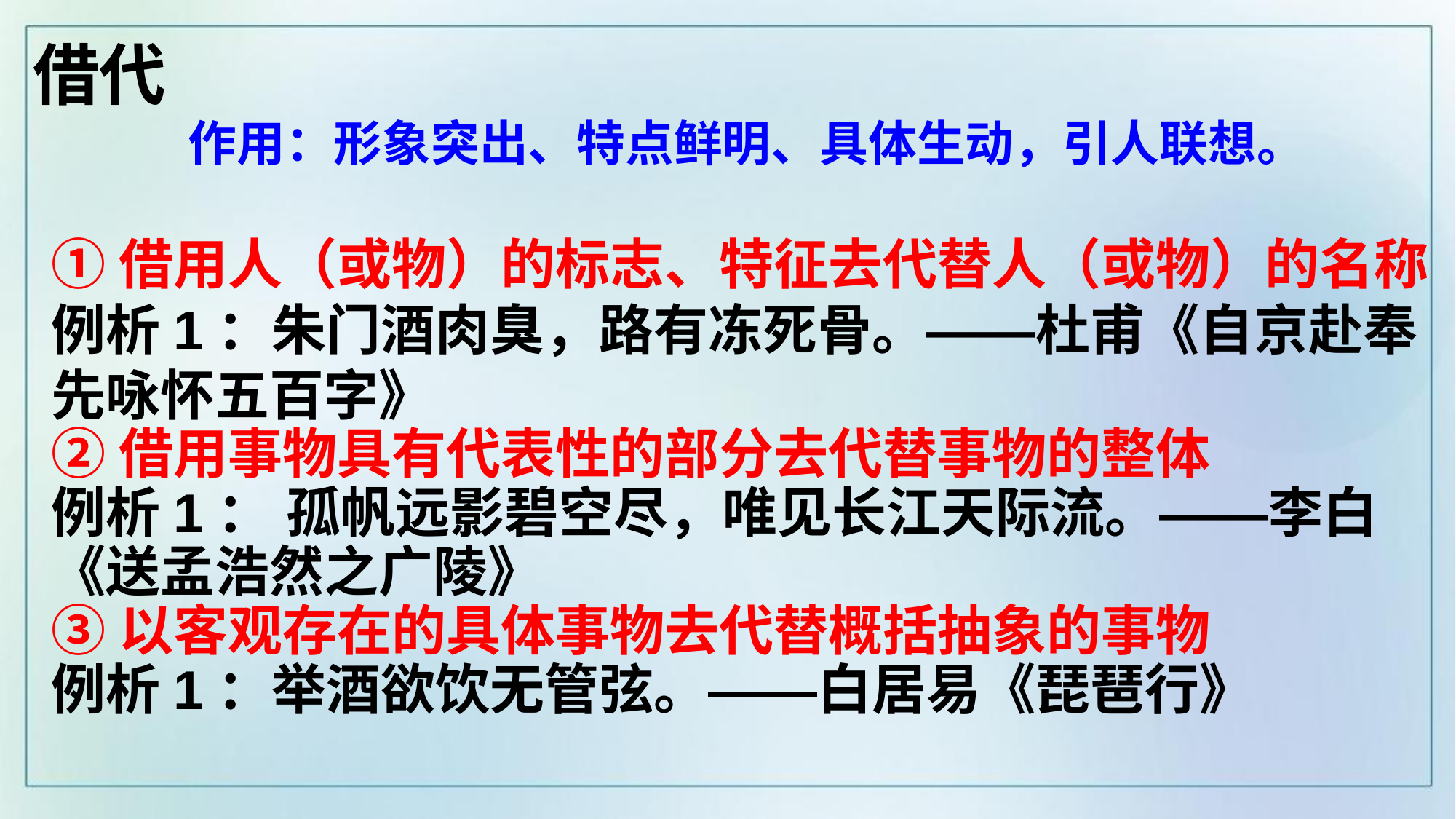

借代
               作用：形象突出、特点鲜明、具体生动，引人联想。
①借用人（或物）的标志、特征去代替人（或物）的名称
例析1：朱门酒肉臭，路有冻死骨。——杜甫《自京赴奉先咏怀五百字》
②借用事物具有代表性的部分去代替事物的整体
例析1： 孤帆远影碧空尽，唯见长江天际流。——李白《送孟浩然之广陵》
③以客观存在的具体事物去代替概括抽象的事物
例析1：举酒欲饮无管弦。——白居易《琵琶行》